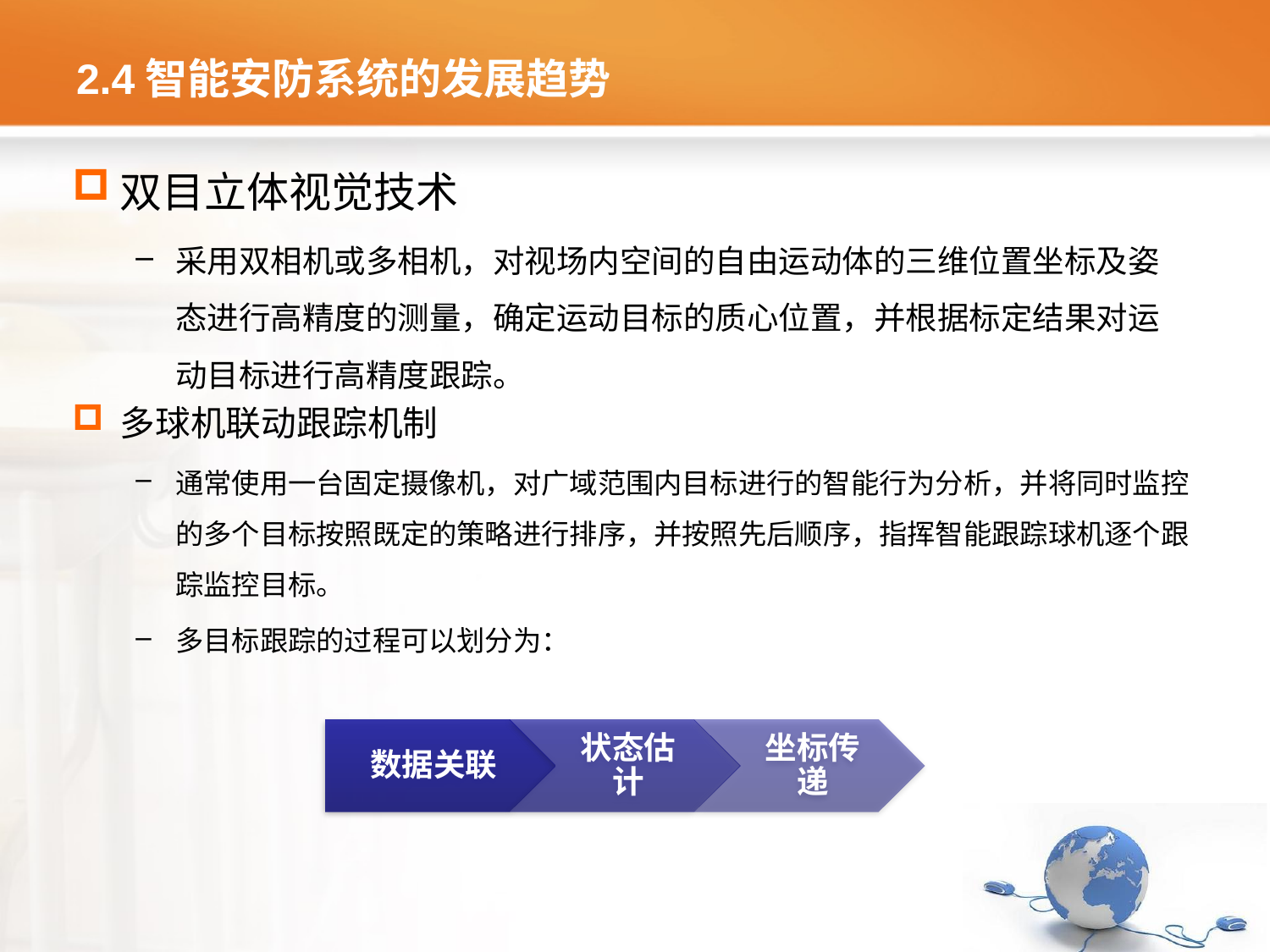

# 2.4智能安防系统的发展趋势
双目立体视觉技术
采用双相机或多相机，对视场内空间的自由运动体的三维位置坐标及姿态进行高精度的测量，确定运动目标的质心位置，并根据标定结果对运动目标进行高精度跟踪。
多球机联动跟踪机制
通常使用一台固定摄像机，对广域范围内目标进行的智能行为分析，并将同时监控的多个目标按照既定的策略进行排序，并按照先后顺序，指挥智能跟踪球机逐个跟踪监控目标。
多目标跟踪的过程可以划分为：
数据关联
状态估计
坐标传递